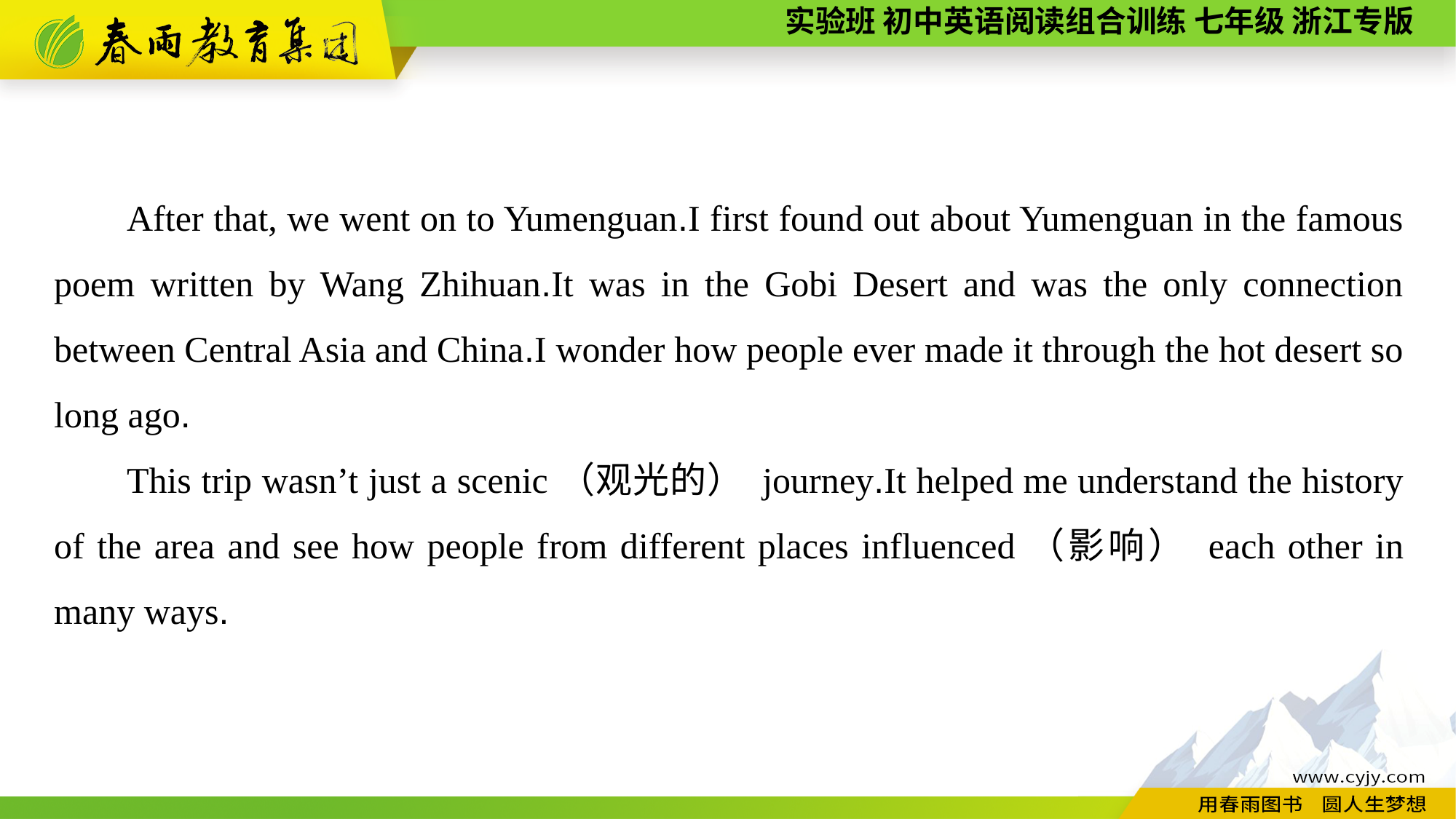

After that, we went on to Yumenguan.I first found out about Yumenguan in the famous poem written by Wang Zhihuan.It was in the Gobi Desert and was the only connection between Central Asia and China.I wonder how people ever made it through the hot desert so long ago.
This trip wasn’t just a scenic（观光的） journey.It helped me understand the history of the area and see how people from different places influenced（影响） each other in many ways.